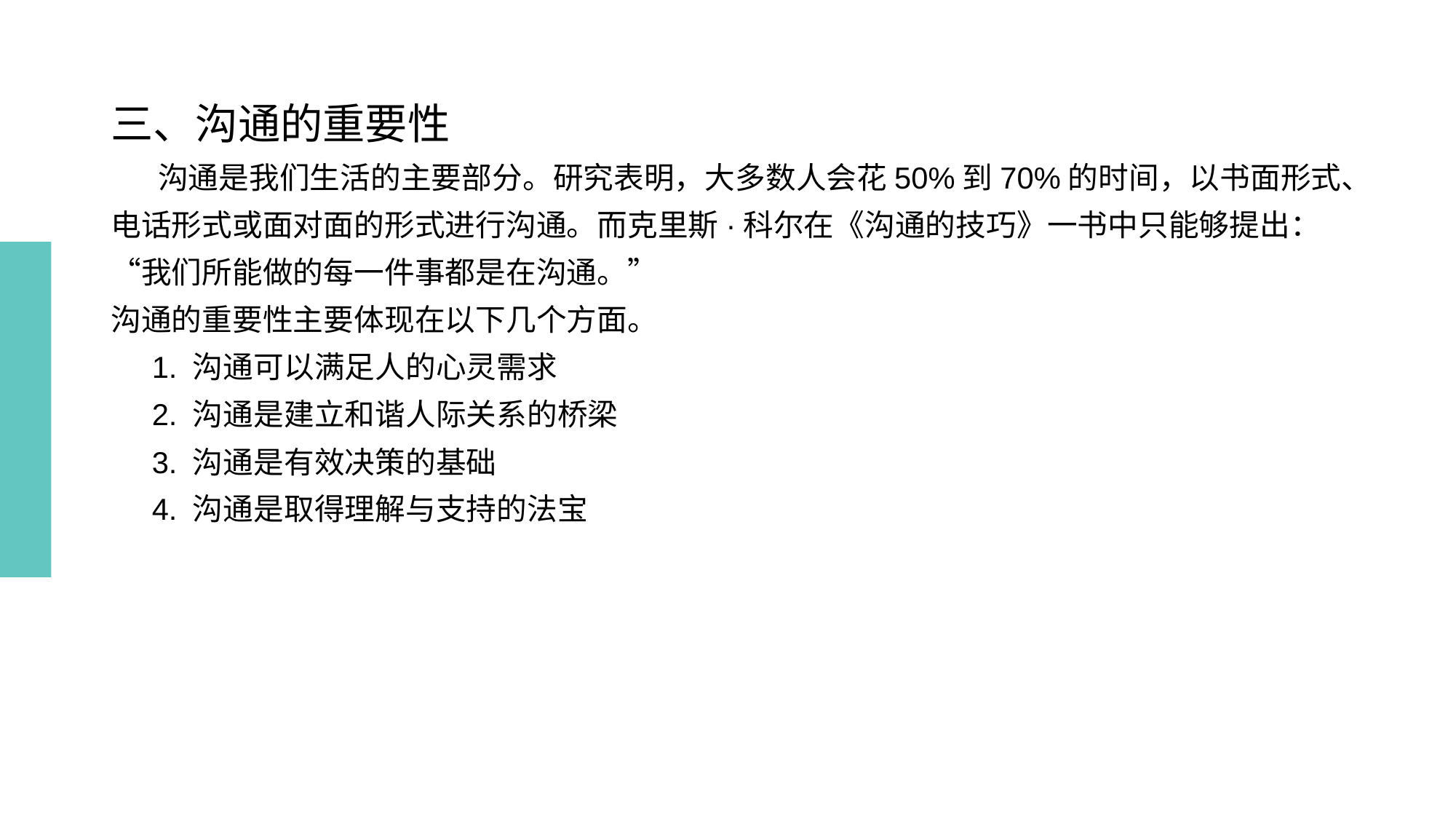

# 三、沟通的重要性 沟通是我们生活的主要部分。研究表明，大多数人会花50%到70%的时间，以书面形式、电话形式或面对面的形式进行沟通。而克里斯·科尔在《沟通的技巧》一书中只能够提出：“我们所能做的每一件事都是在沟通。” 沟通的重要性主要体现在以下几个方面。 1. 沟通可以满足人的心灵需求 2. 沟通是建立和谐人际关系的桥梁 3. 沟通是有效决策的基础 4. 沟通是取得理解与支持的法宝